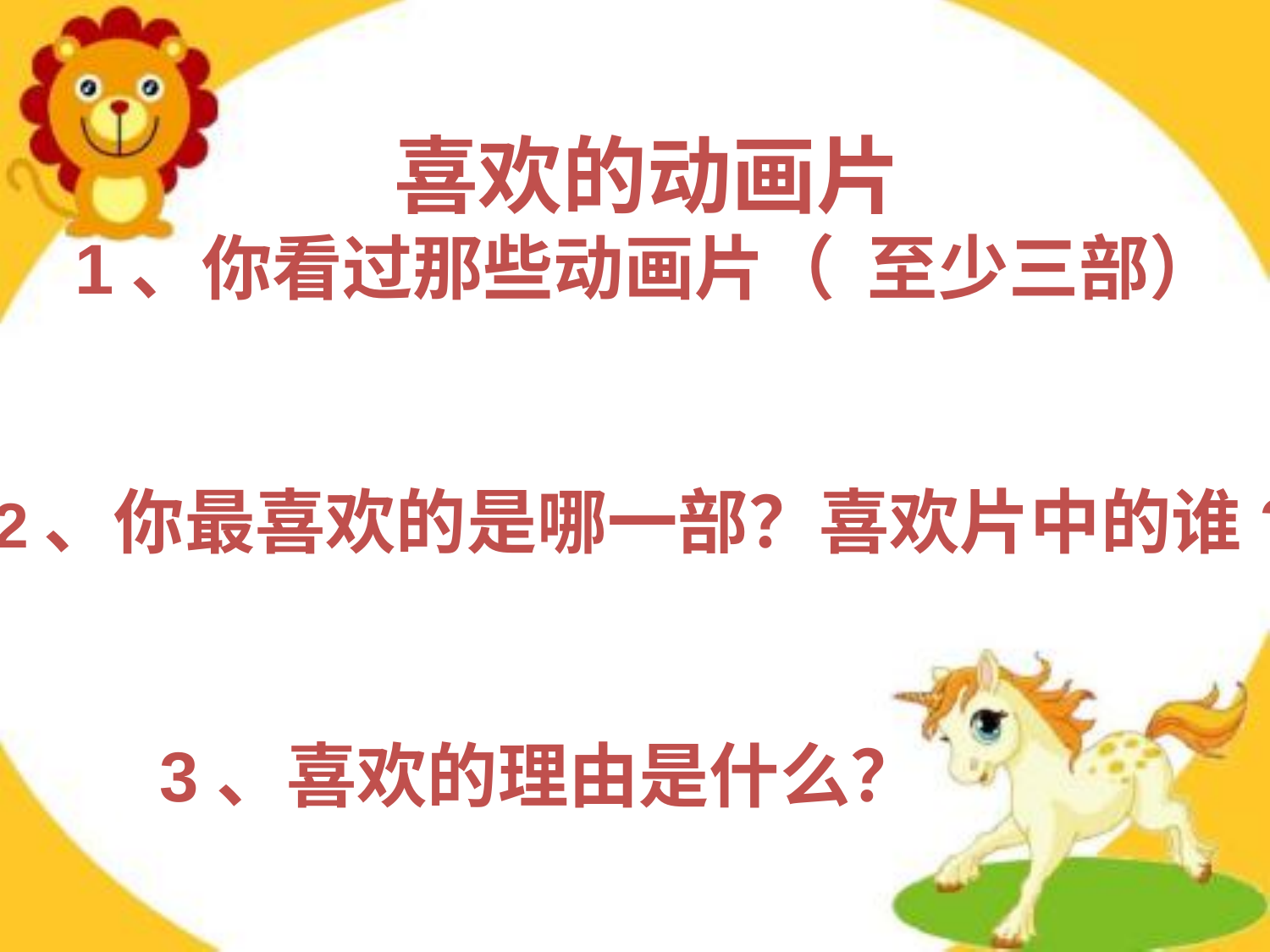

喜欢的动画片
1、你看过那些动画片（  至少三部）

2、你最喜欢的是哪一部？喜欢片中的谁?

   3、喜欢的理由是什么？